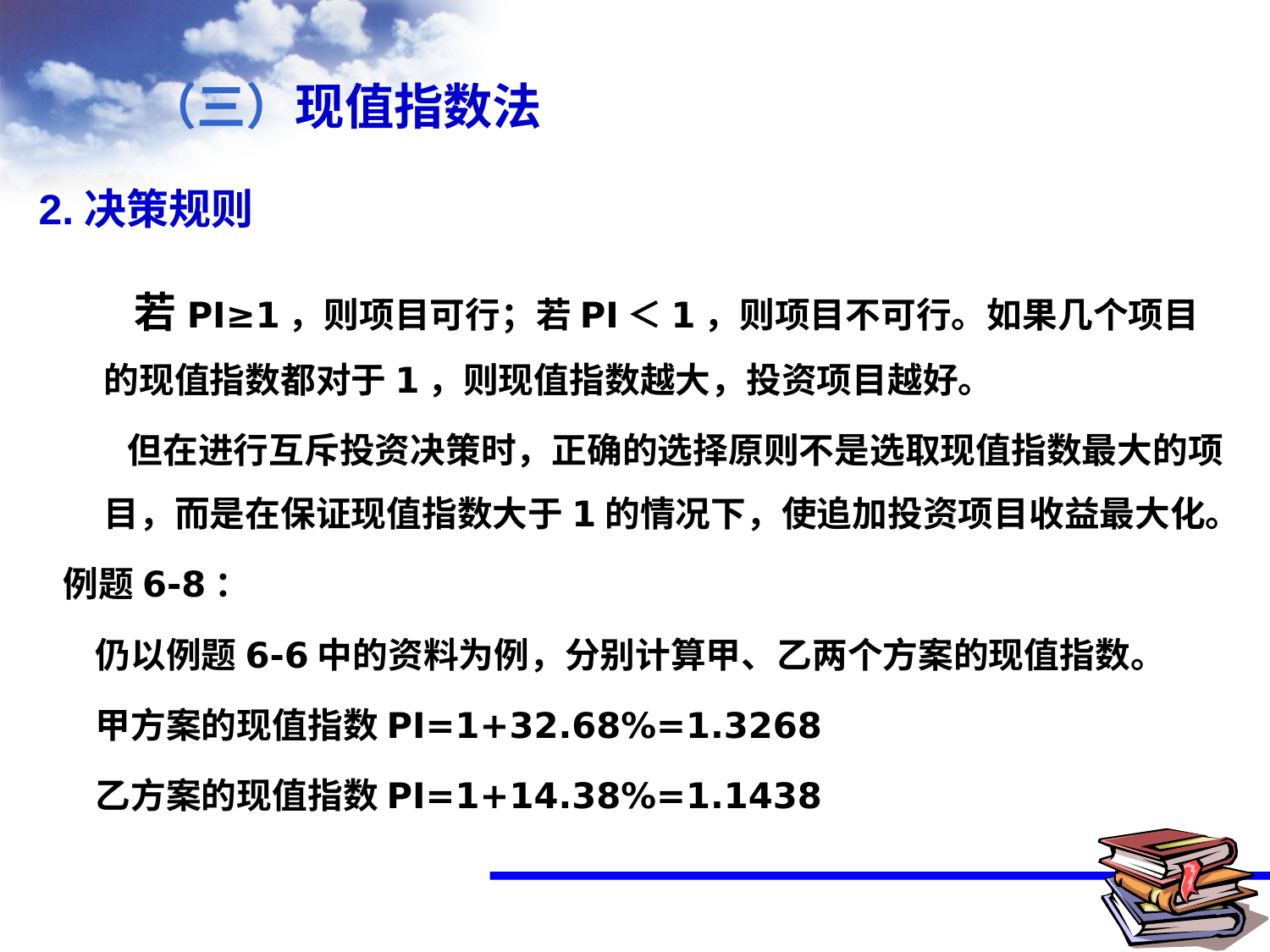

（三）现值指数法
2.决策规则

         若PI≥1，则项目可行；若PI＜1，则项目不可行。如果几个项目的现值指数都对于1，则现值指数越大，投资项目越好。
          但在进行互斥投资决策时，正确的选择原则不是选取现值指数最大的项目，而是在保证现值指数大于1的情况下，使追加投资项目收益最大化。
  例题6-8：
      仍以例题6-6中的资料为例，分别计算甲、乙两个方案的现值指数。
      甲方案的现值指数PI=1+32.68%=1.3268
      乙方案的现值指数PI=1+14.38%=1.1438